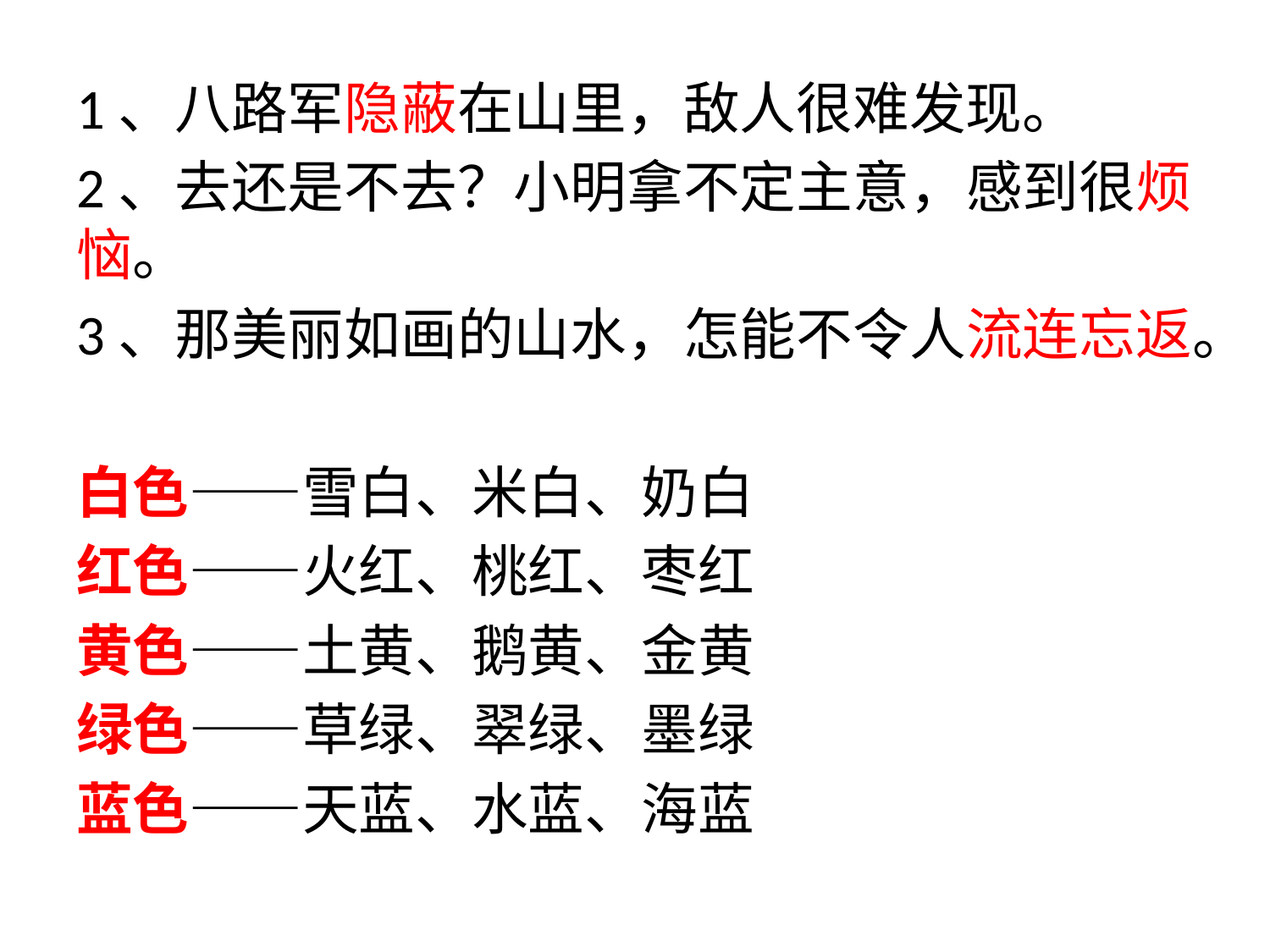

1、八路军隐蔽在山里，敌人很难发现。
2、去还是不去？小明拿不定主意，感到很烦恼。
3、那美丽如画的山水，怎能不令人流连忘返。

白色——雪白、米白、奶白
红色——火红、桃红、枣红
黄色——土黄、鹅黄、金黄
绿色——草绿、翠绿、墨绿
蓝色——天蓝、水蓝、海蓝